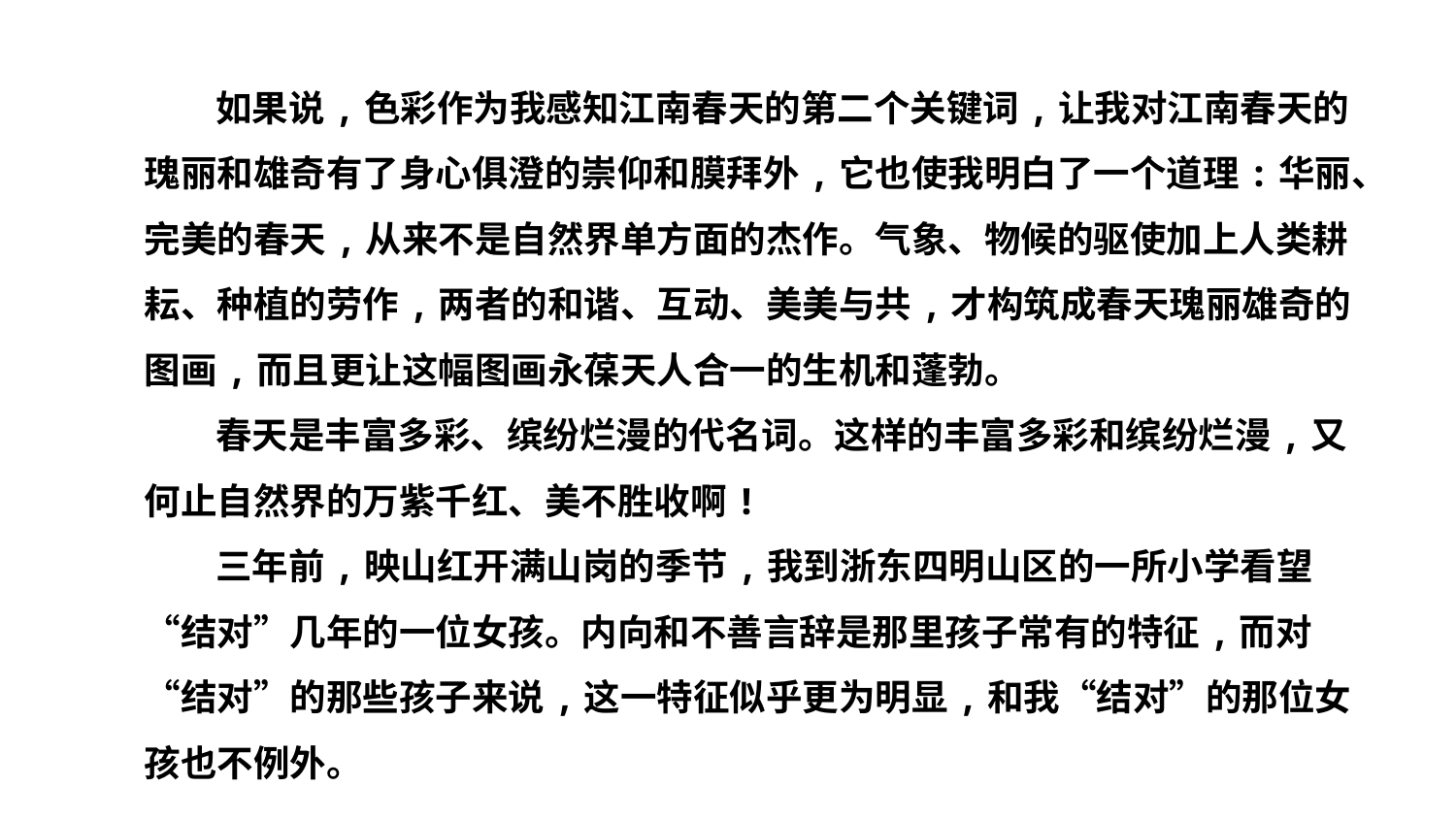

如果说,色彩作为我感知江南春天的第二个关键词,让我对江南春天的瑰丽和雄奇有了身心俱澄的崇仰和膜拜外,它也使我明白了一个道理:华丽、完美的春天,从来不是自然界单方面的杰作。气象、物候的驱使加上人类耕耘、种植的劳作,两者的和谐、互动、美美与共,才构筑成春天瑰丽雄奇的图画,而且更让这幅图画永葆天人合一的生机和蓬勃。
春天是丰富多彩、缤纷烂漫的代名词。这样的丰富多彩和缤纷烂漫,又何止自然界的万紫千红、美不胜收啊!
三年前,映山红开满山岗的季节,我到浙东四明山区的一所小学看望“结对”几年的一位女孩。内向和不善言辞是那里孩子常有的特征,而对“结对”的那些孩子来说,这一特征似乎更为明显,和我“结对”的那位女孩也不例外。